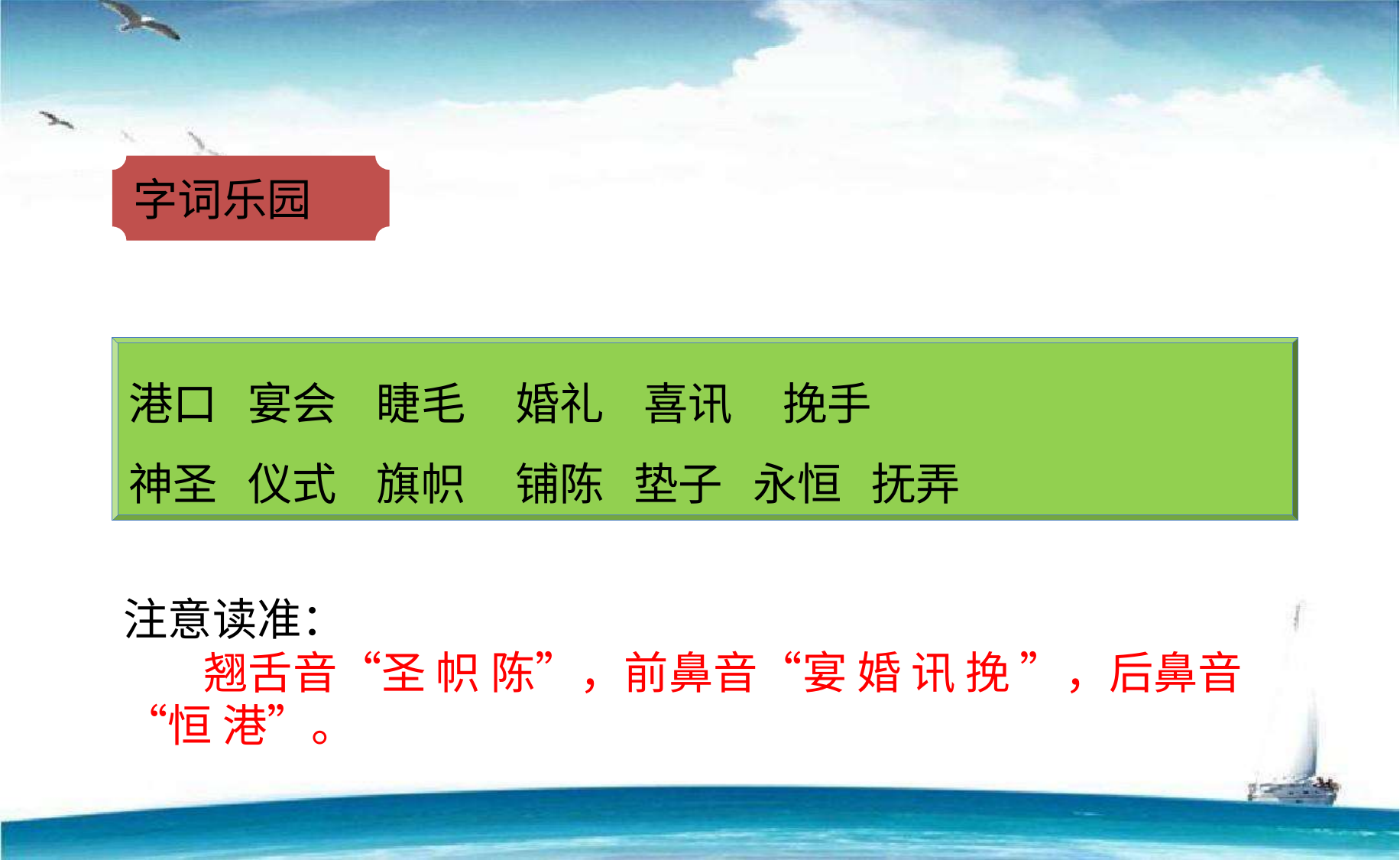

字词乐园

港口   宴会    睫毛     婚礼    喜讯     挽手
神圣   仪式    旗帜     铺陈   垫子   永恒   抚弄
注意读准：
       翘舌音“圣 帜 陈”，前鼻音“宴 婚 讯 挽 ”，后鼻音“恒 港”。